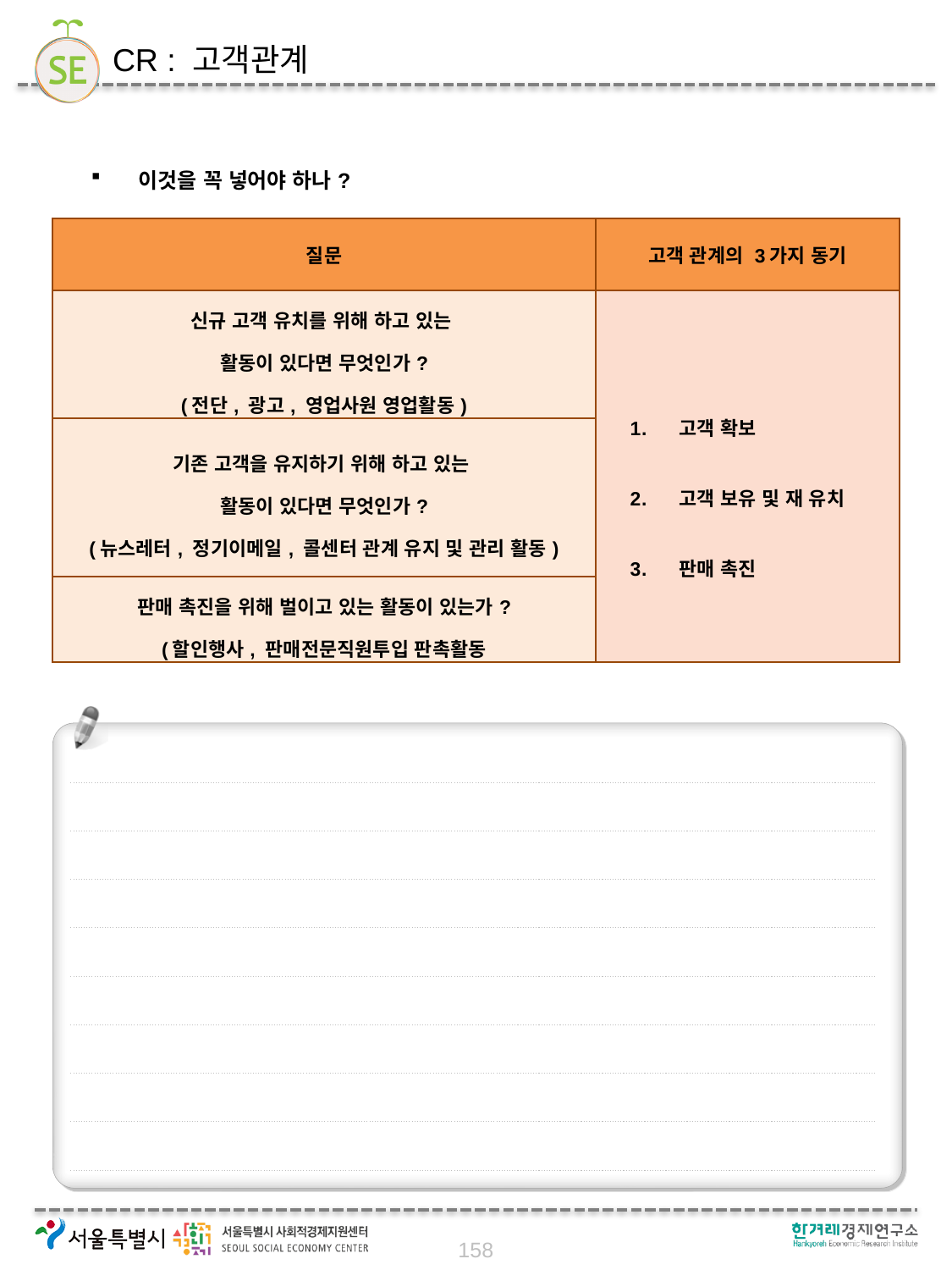

# CR : 고객관계
이것을 꼭 넣어야 하나?
| 질문 | 고객 관계의 3가지 동기 |
| --- | --- |
| 신규 고객 유치를 위해 하고 있는 활동이 있다면 무엇인가? (전단, 광고, 영업사원 영업활동) | 고객 확보 고객 보유 및 재 유치 판매 촉진 |
| 기존 고객을 유지하기 위해 하고 있는 활동이 있다면 무엇인가? (뉴스레터, 정기이메일, 콜센터 관계 유지 및 관리 활동) |  |
| 판매 촉진을 위해 벌이고 있는 활동이 있는가? (할인행사, 판매전문직원투입 판촉활동 |  |
158